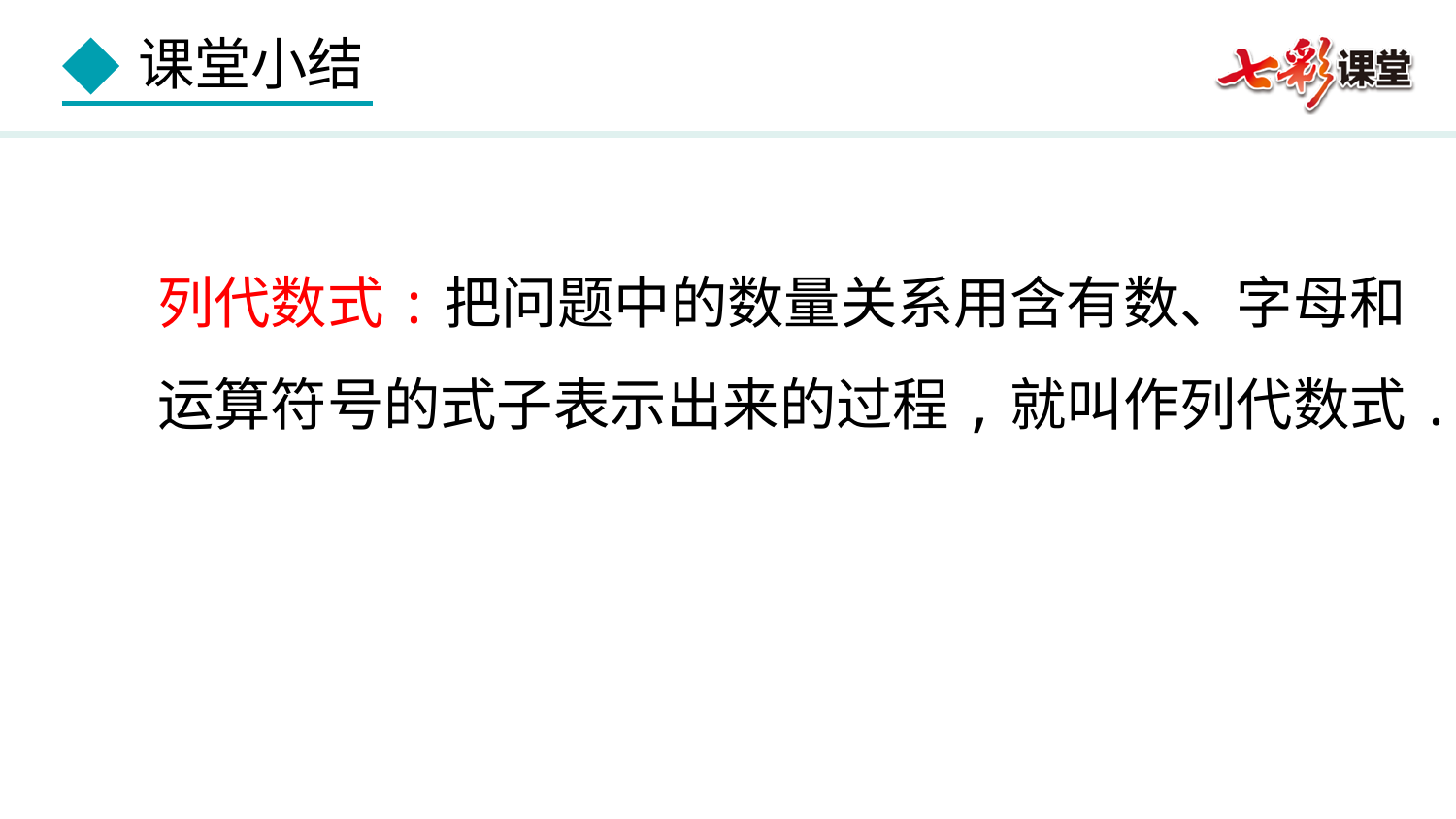

列代数式:把问题中的数量关系用含有数、字母和运算符号的式子表示出来的过程,就叫作列代数式.